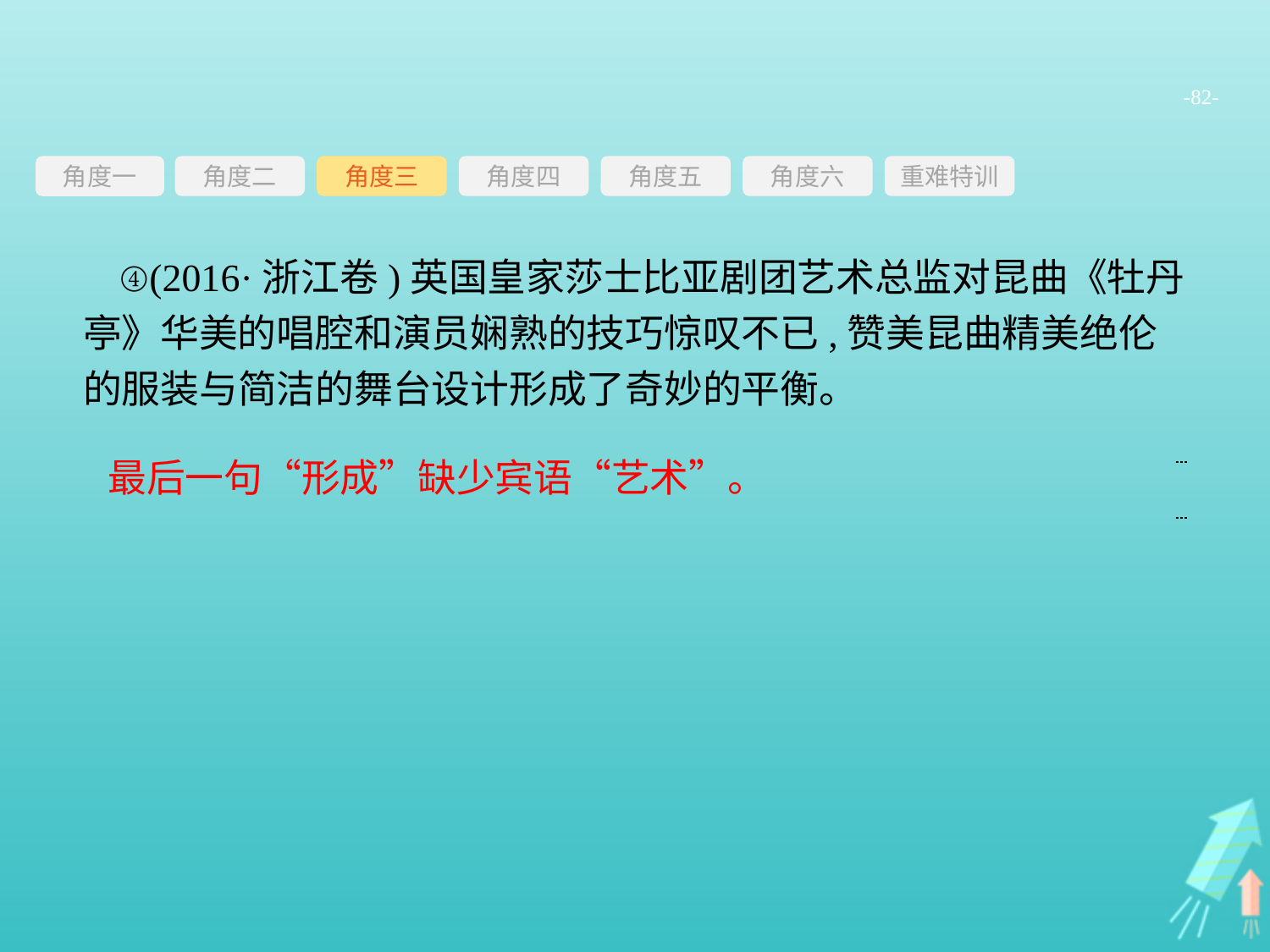

-82-
角度三
角度四
角度五
角度六
重难特训
角度二
角度一
④(2016·浙江卷)英国皇家莎士比亚剧团艺术总监对昆曲《牡丹亭》华美的唱腔和演员娴熟的技巧惊叹不已,赞美昆曲精美绝伦的服装与简洁的舞台设计形成了奇妙的平衡。

最后一句“形成”缺少宾语“艺术”。